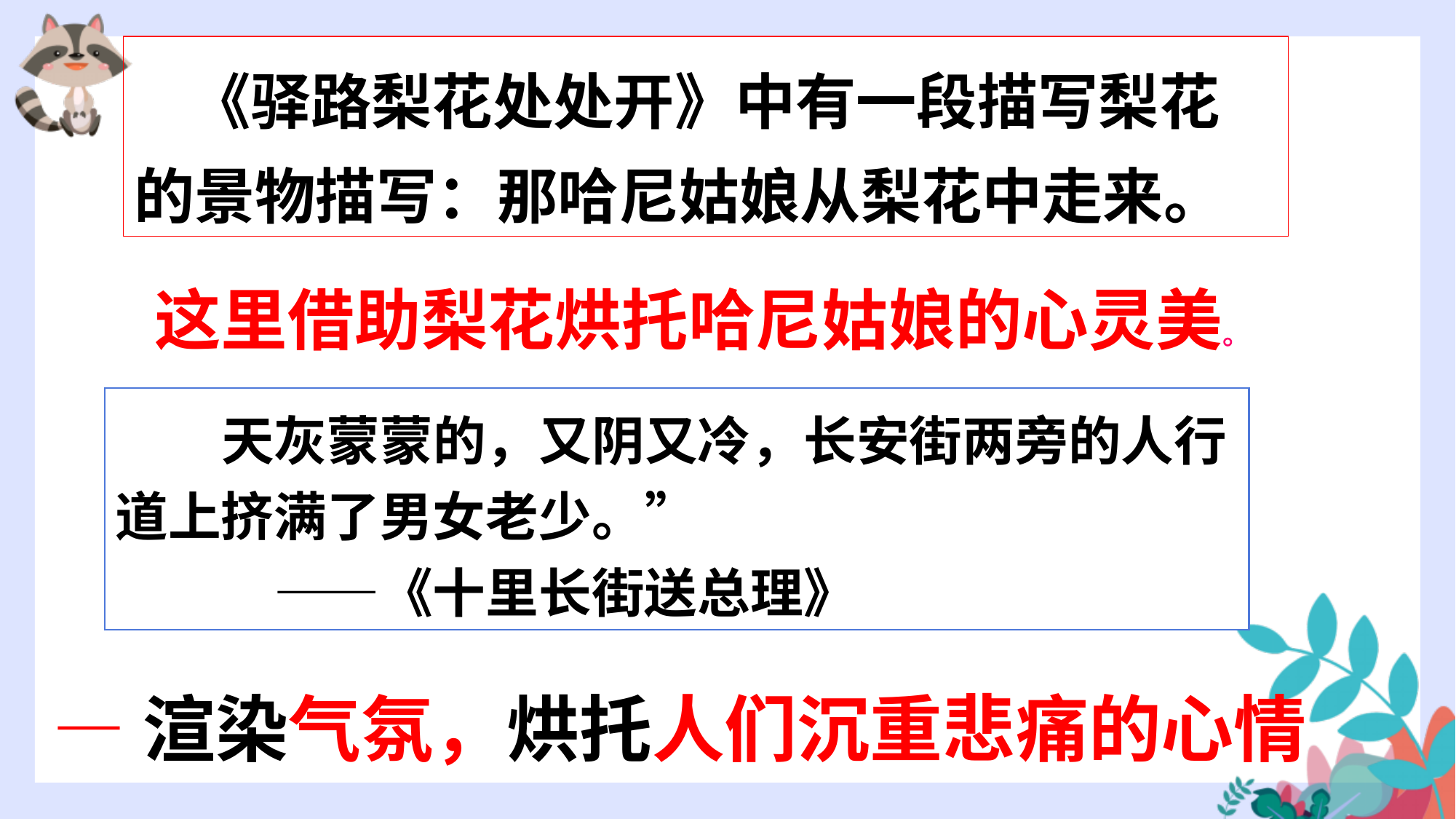

《驿路梨花处处开》中有一段描写梨花的景物描写：那哈尼姑娘从梨花中走来。
这里借助梨花烘托哈尼姑娘的心灵美。
　　天灰蒙蒙的，又阴又冷，长安街两旁的人行道上挤满了男女老少。”
　　　——《十里长街送总理》
—渲染气氛，烘托人们沉重悲痛的心情